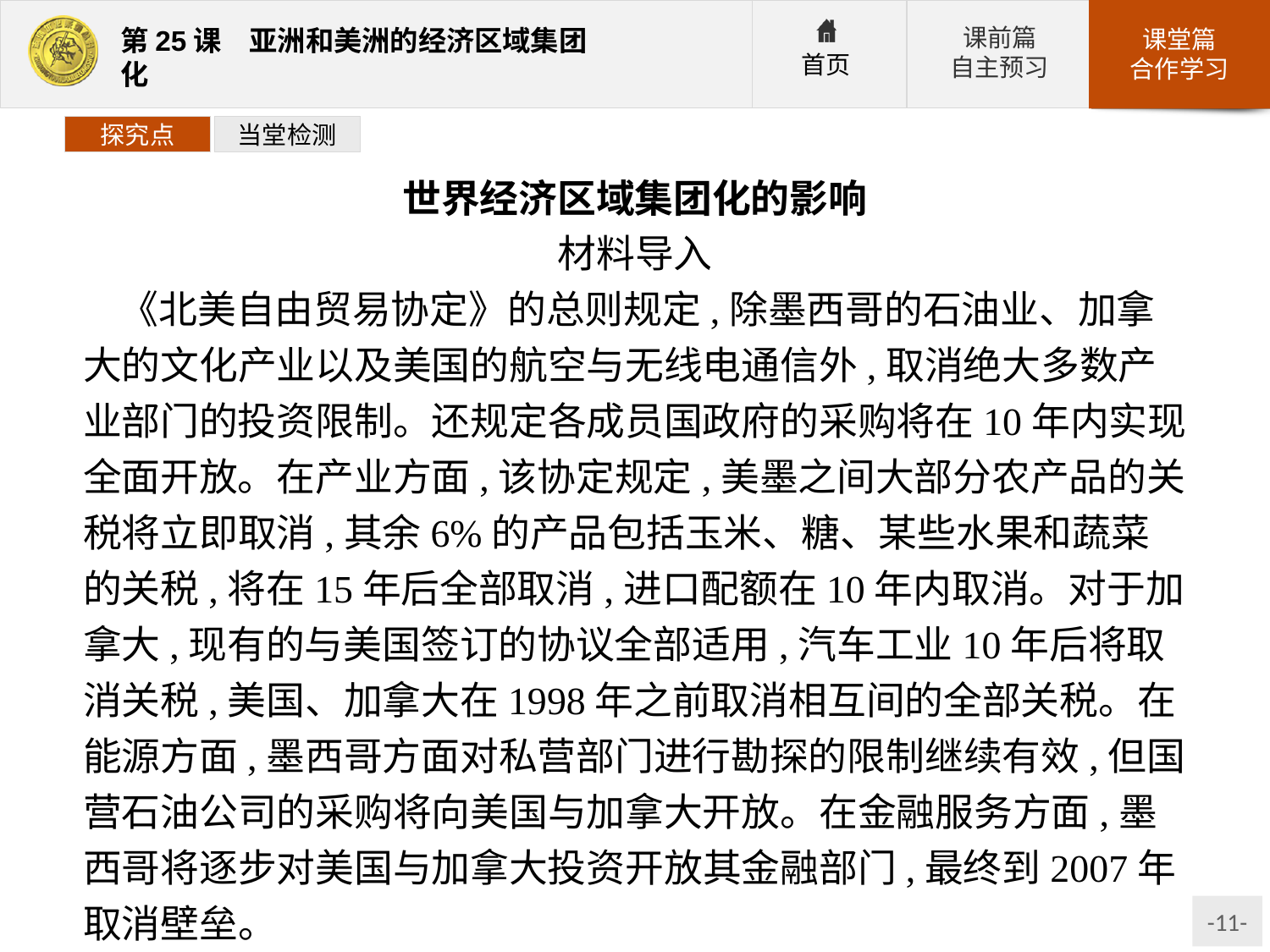

探究点
当堂检测
世界经济区域集团化的影响
材料导入
《北美自由贸易协定》的总则规定,除墨西哥的石油业、加拿大的文化产业以及美国的航空与无线电通信外,取消绝大多数产业部门的投资限制。还规定各成员国政府的采购将在10年内实现全面开放。在产业方面,该协定规定,美墨之间大部分农产品的关税将立即取消,其余6%的产品包括玉米、糖、某些水果和蔬菜的关税,将在15年后全部取消,进口配额在10年内取消。对于加拿大,现有的与美国签订的协议全部适用,汽车工业10年后将取消关税,美国、加拿大在1998年之前取消相互间的全部关税。在能源方面,墨西哥方面对私营部门进行勘探的限制继续有效,但国营石油公司的采购将向美国与加拿大开放。在金融服务方面,墨西哥将逐步对美国与加拿大投资开放其金融部门,最终到2007年取消壁垒。